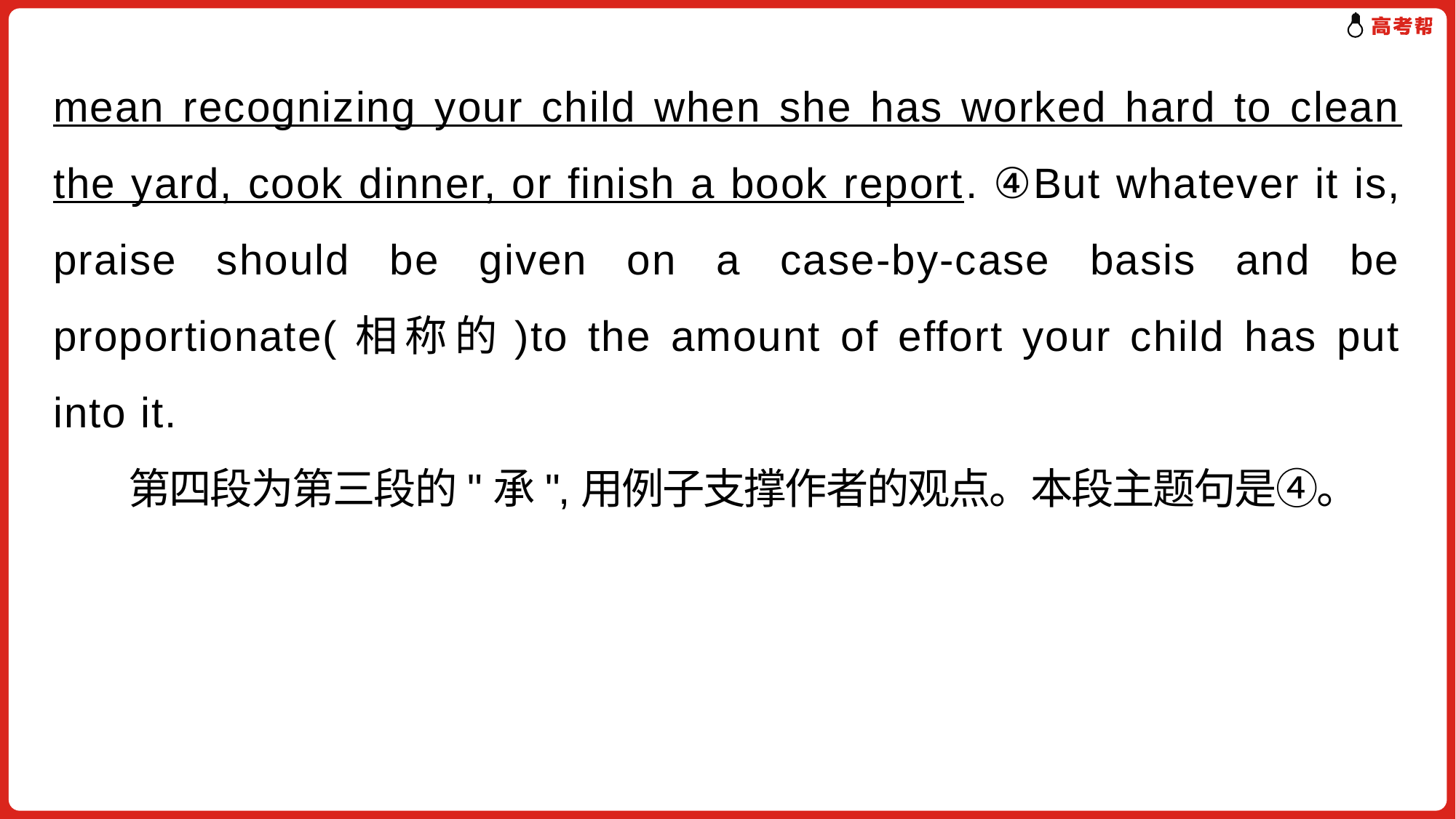

mean recognizing your child when she has worked hard to clean the yard, cook dinner, or finish a book report. ④But whatever it is, praise should be given on a case-by-case basis and be proportionate(相称的)to the amount of effort your child has put into it.
        第四段为第三段的"承",用例子支撑作者的观点。本段主题句是④。